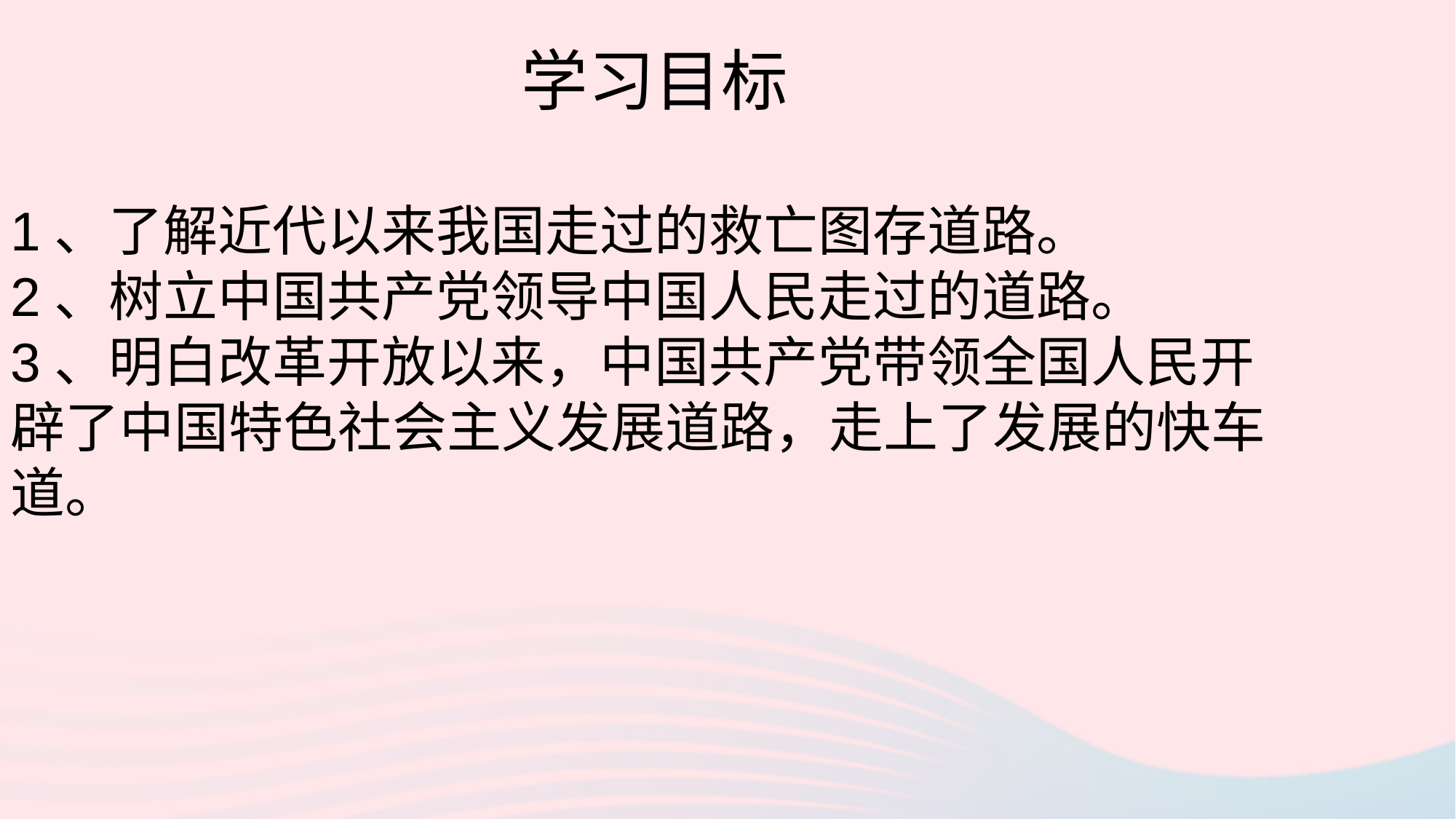

学习目标
1、了解近代以来我国走过的救亡图存道路。
2、树立中国共产党领导中国人民走过的道路。
3、明白改革开放以来，中国共产党带领全国人民开辟了中国特色社会主义发展道路，走上了发展的快车道。